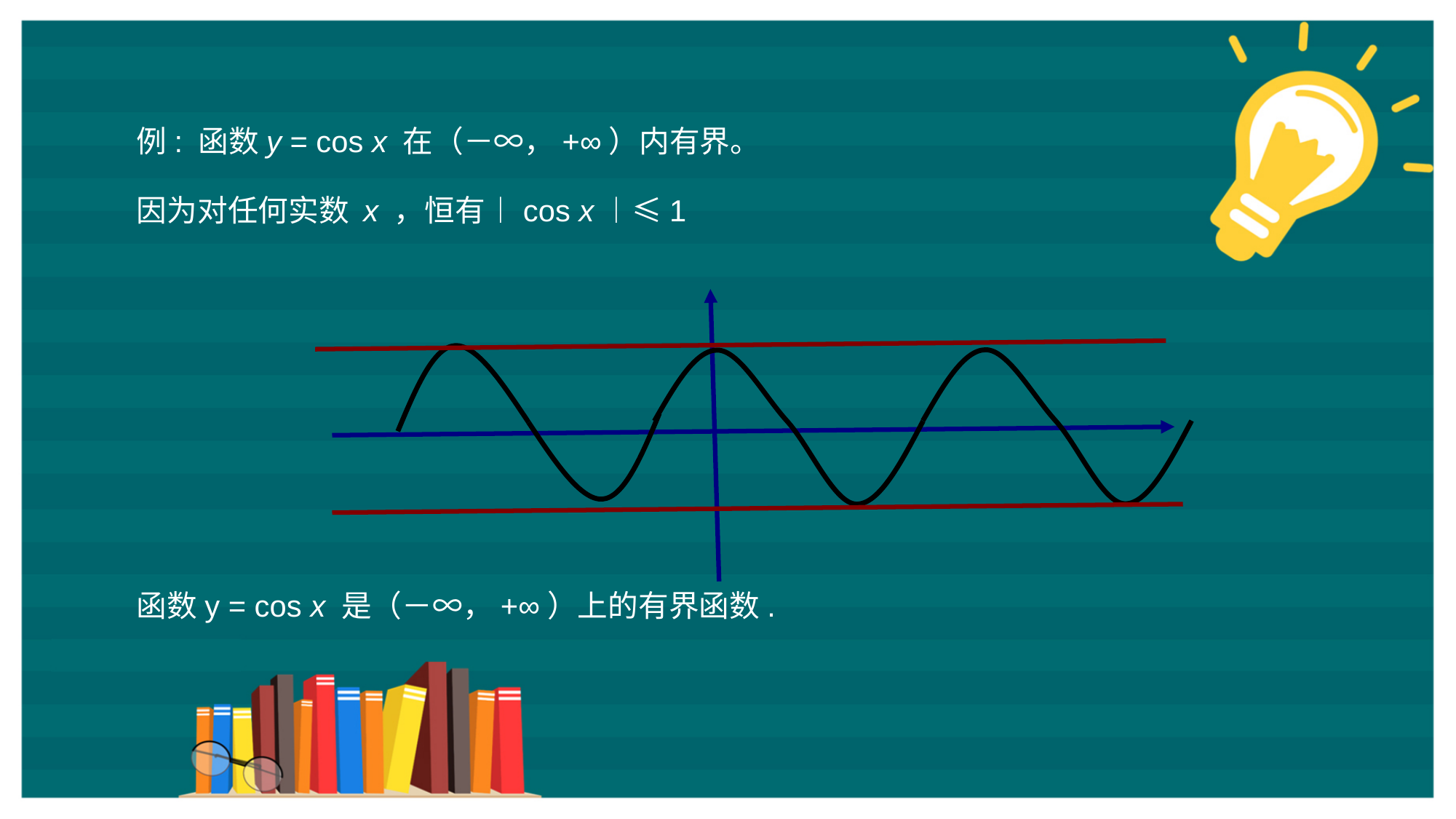

例: 函数y = cos x 在（－∞，+∞）内有界。
因为对任何实数 x ，恒有︱cos x︱≤1

函数y = cos x 是（－∞，+∞）上的有界函数.